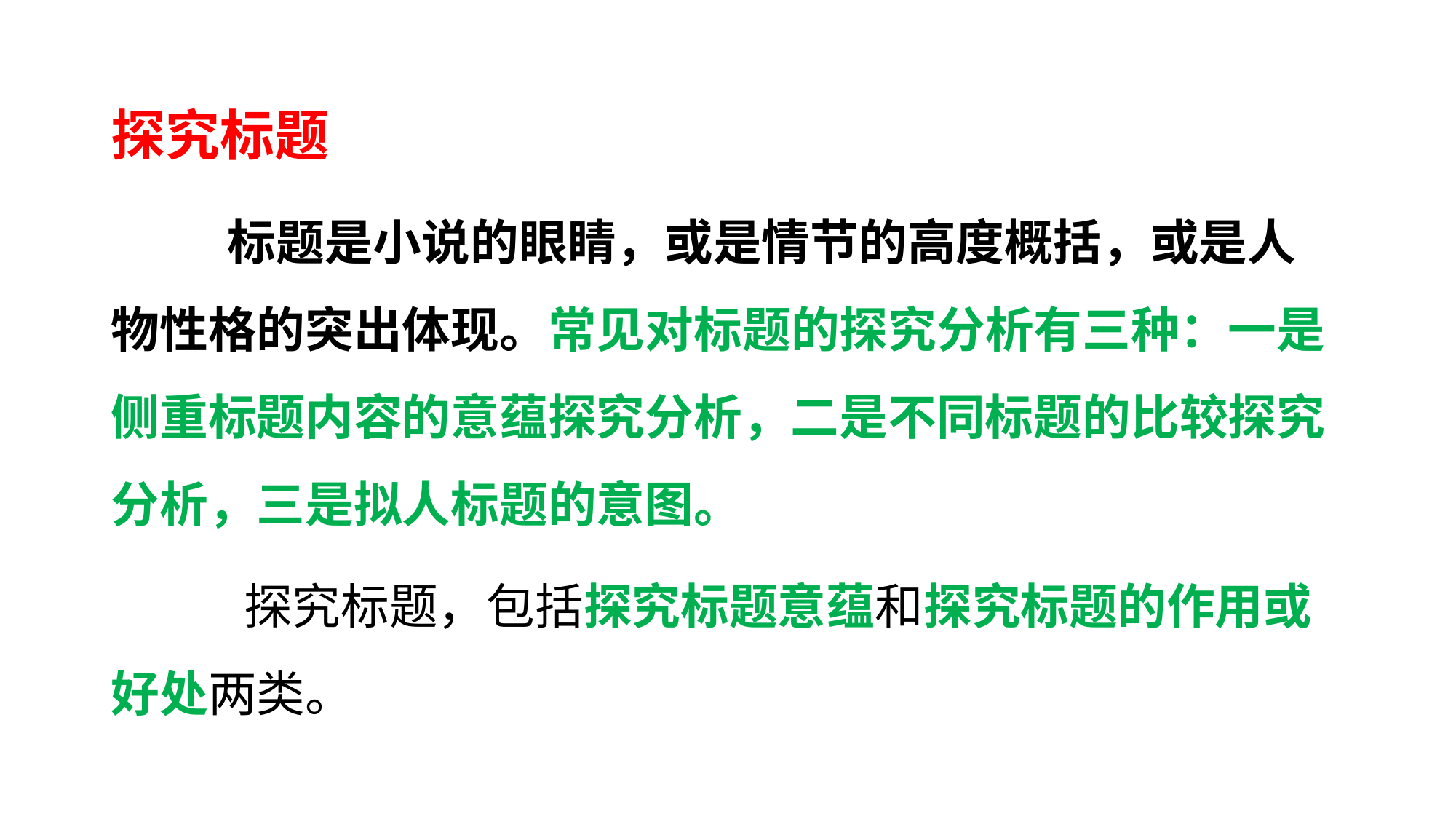

探究标题
         标题是小说的眼睛，或是情节的高度概括，或是人物性格的突出体现。常见对标题的探究分析有三种：一是侧重标题内容的意蕴探究分析，二是不同标题的比较探究分析，三是拟人标题的意图。
         探究标题，包括探究标题意蕴和探究标题的作用或好处两类。